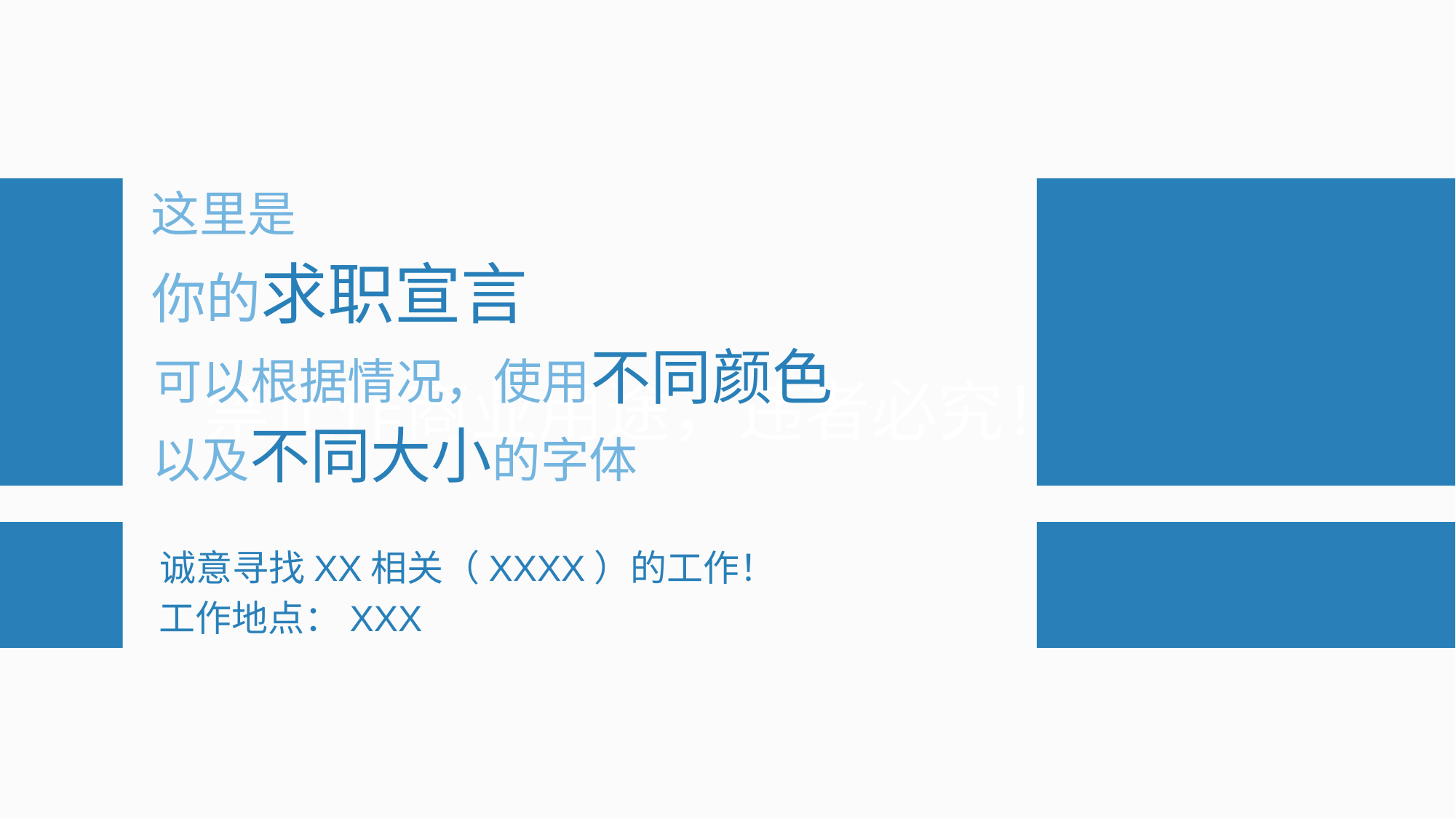

这里是

你的求职宣言
可以根据情况，使用不同颜色
以及不同大小的字体

诚意寻找XX相关（XXXX）的工作！
工作地点：XXX